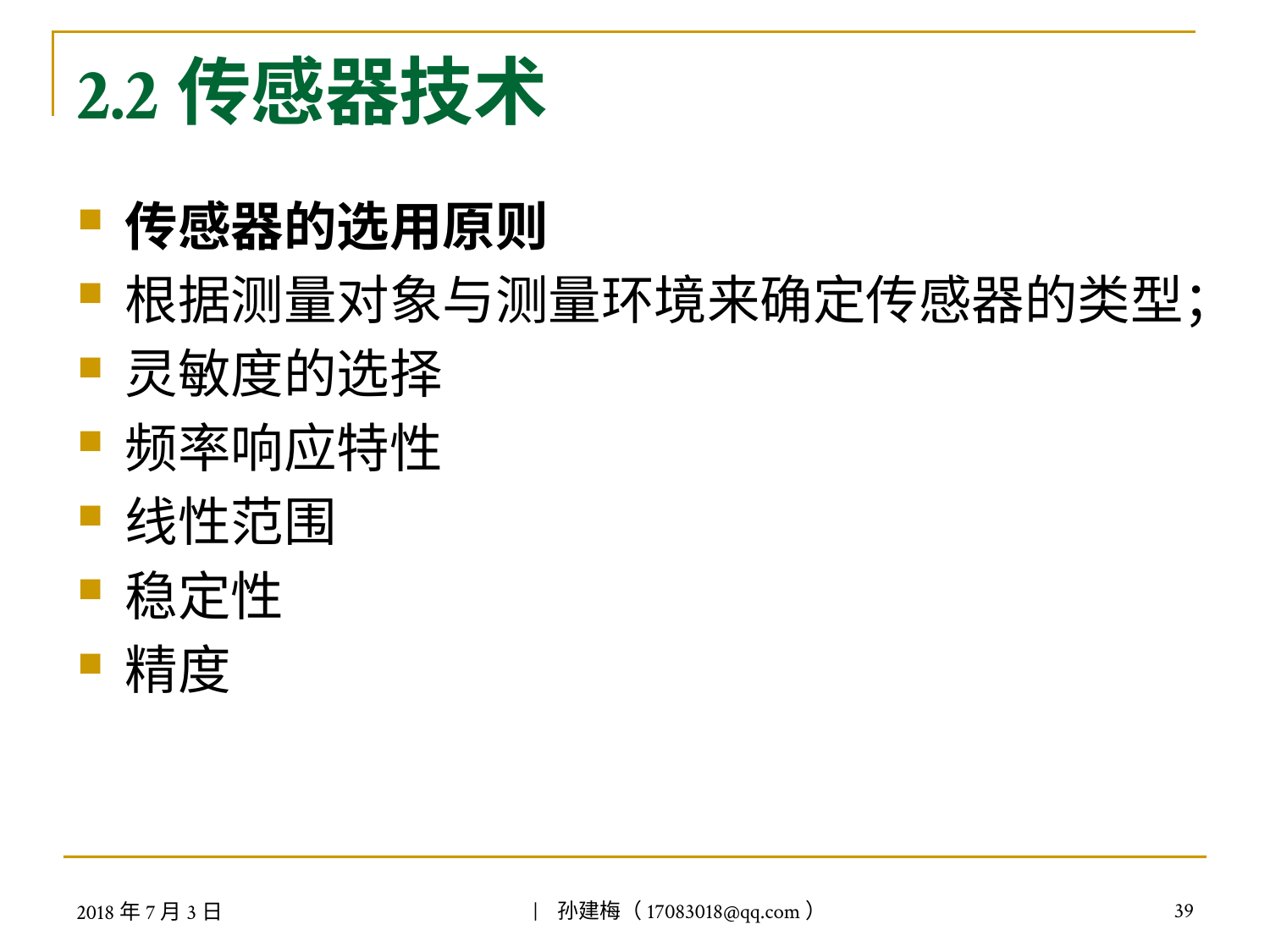

# 2.2传感器技术
传感器的选用原则
根据测量对象与测量环境来确定传感器的类型；
灵敏度的选择
频率响应特性
线性范围
稳定性
精度
|   孙建梅（17083018@qq.com）
2018年7月3日
39